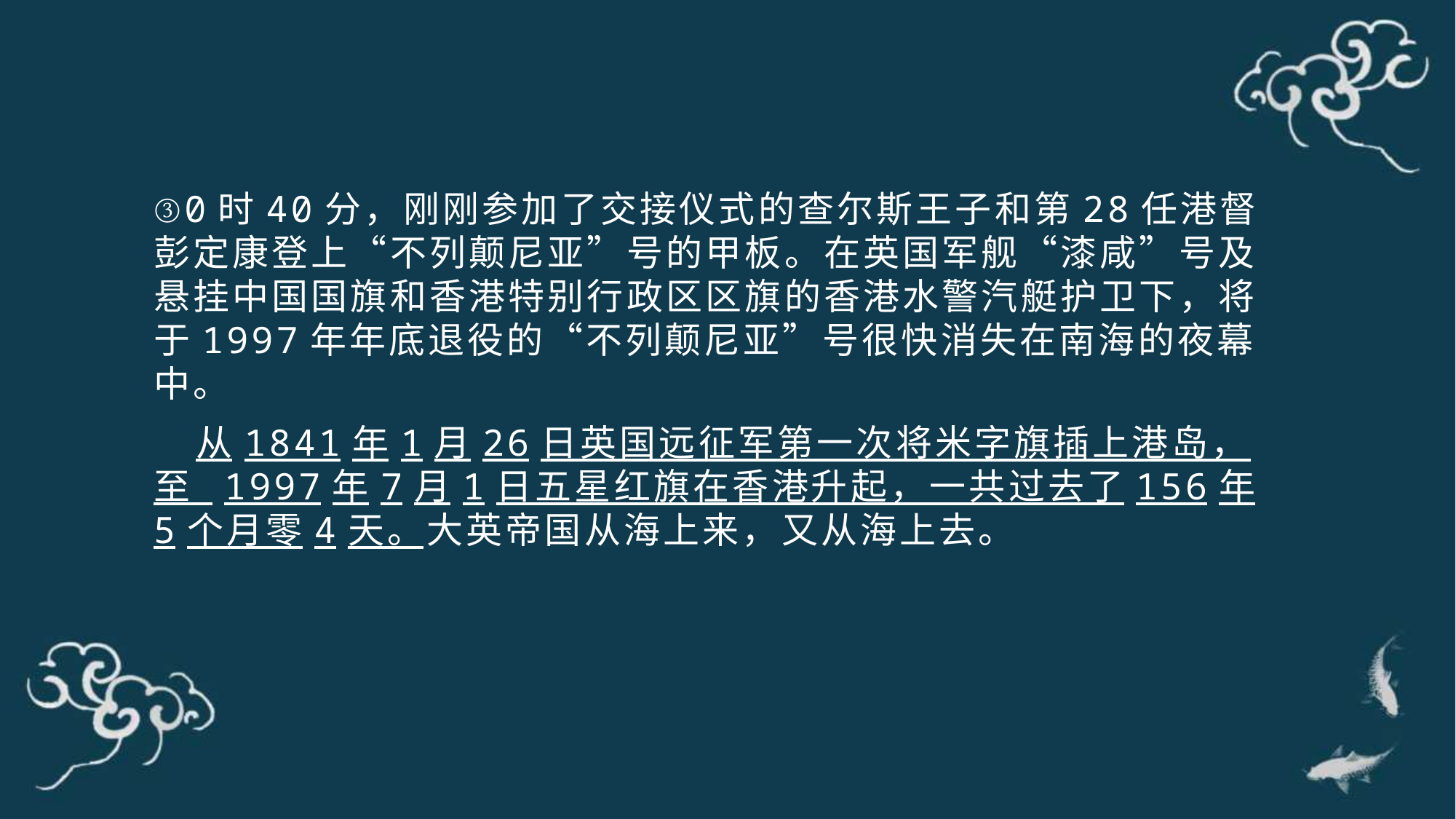

③0时40分，刚刚参加了交接仪式的查尔斯王子和第28任港督彭定康登上“不列颠尼亚”号的甲板。在英国军舰“漆咸”号及悬挂中国国旗和香港特别行政区区旗的香港水警汽艇护卫下，将于1997年年底退役的“不列颠尼亚”号很快消失在南海的夜幕中。
   从1841年1月26日英国远征军第一次将米字旗插上港岛，至  1997年7月1日五星红旗在香港升起，一共过去了156年5个月零4天。大英帝国从海上来，又从海上去。